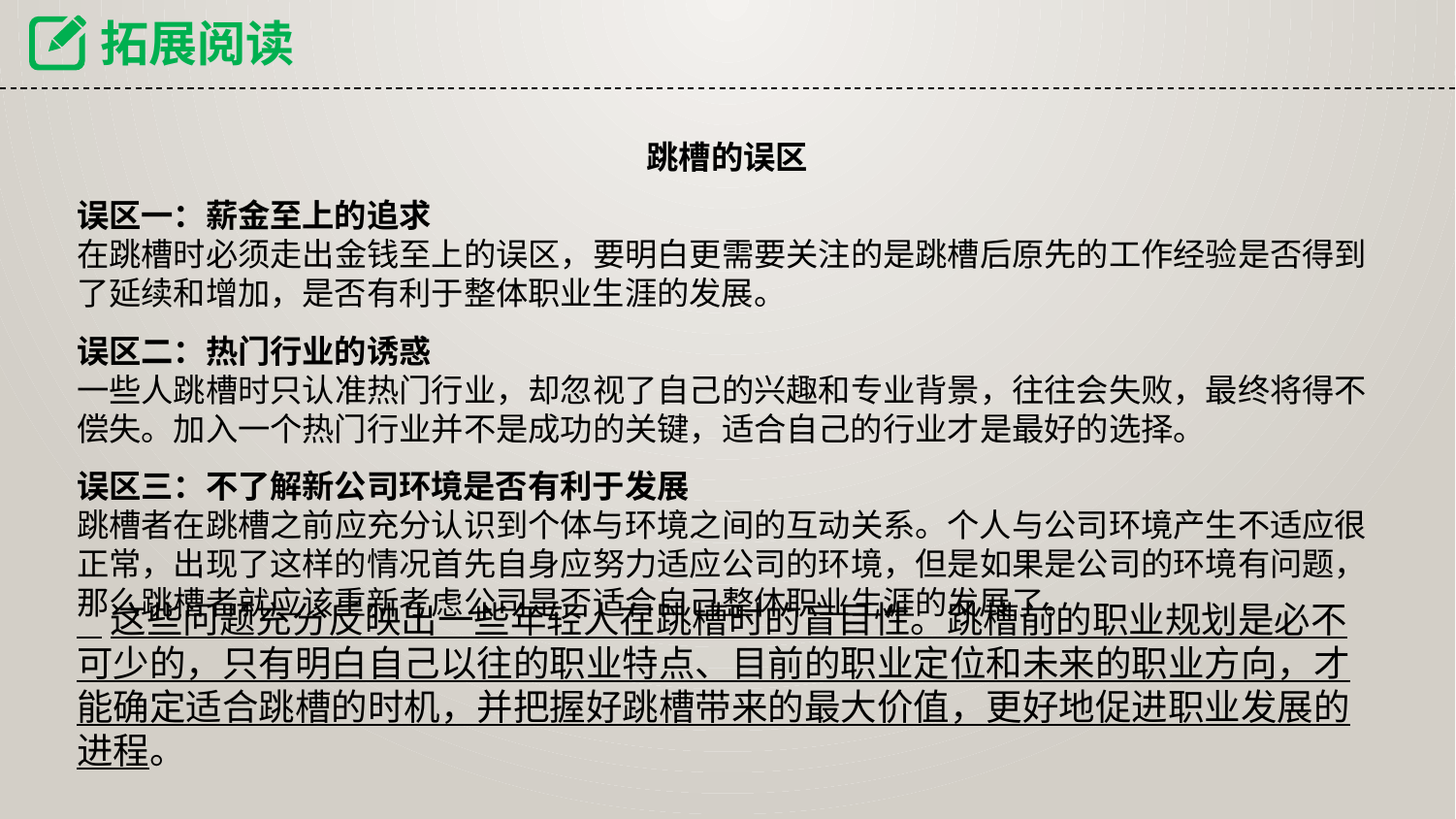

拓展阅读

跳槽的误区
误区一：薪金至上的追求
在跳槽时必须走出金钱至上的误区，要明白更需要关注的是跳槽后原先的工作经验是否得到了延续和增加，是否有利于整体职业生涯的发展。
误区二：热门行业的诱惑
一些人跳槽时只认准热门行业，却忽视了自己的兴趣和专业背景，往往会失败，最终将得不偿失。加入一个热门行业并不是成功的关键，适合自己的行业才是最好的选择。
误区三：不了解新公司环境是否有利于发展
跳槽者在跳槽之前应充分认识到个体与环境之间的互动关系。个人与公司环境产生不适应很正常，出现了这样的情况首先自身应努力适应公司的环境，但是如果是公司的环境有问题，那么跳槽者就应该重新考虑公司是否适合自己整体职业生涯的发展了。
   这些问题充分反映出一些年轻人在跳槽时的盲目性。跳槽前的职业规划是必不可少的，只有明白自己以往的职业特点、目前的职业定位和未来的职业方向，才能确定适合跳槽的时机，并把握好跳槽带来的最大价值，更好地促进职业发展的进程。
37